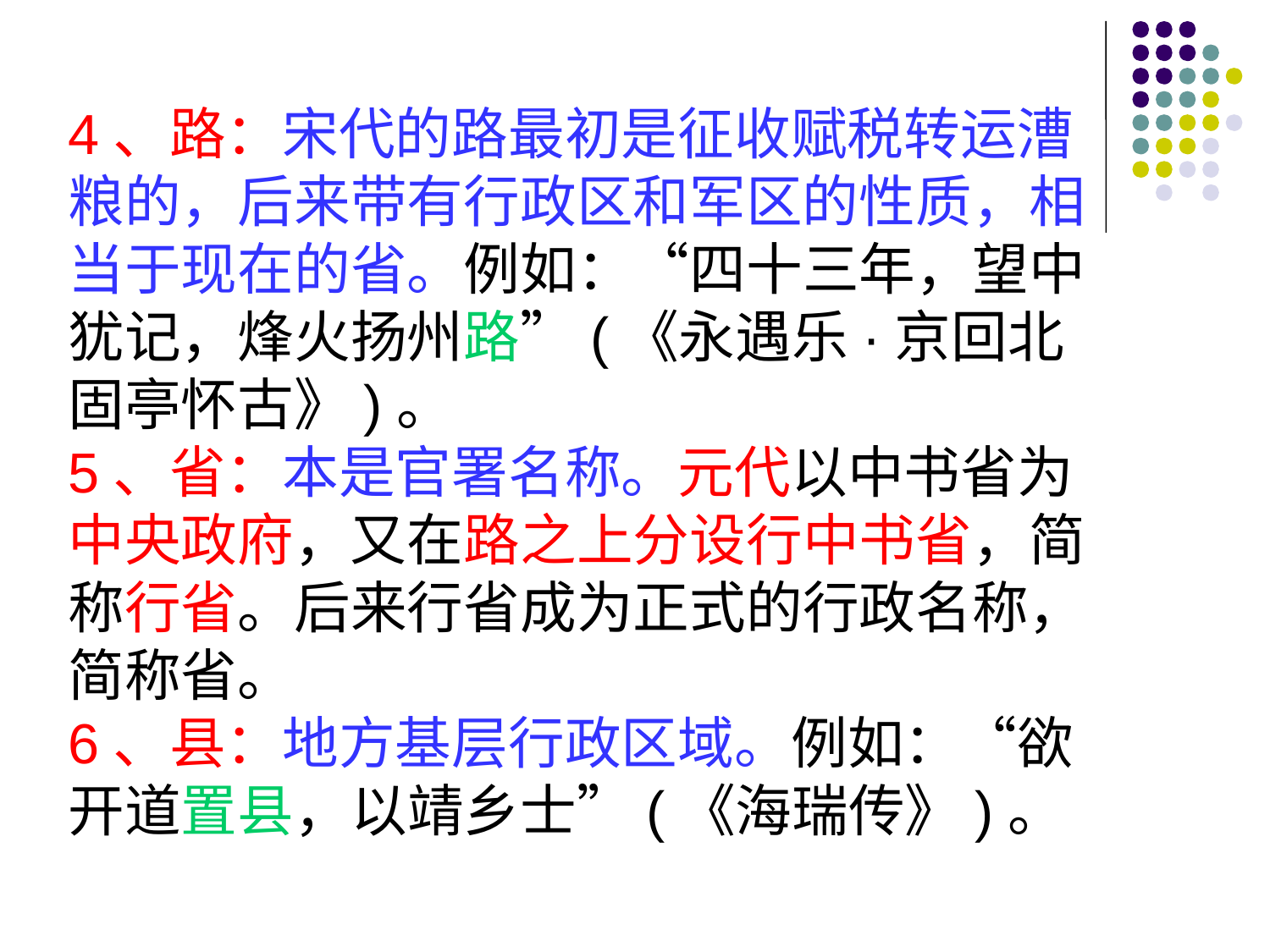

4、路：宋代的路最初是征收赋税转运漕粮的，后来带有行政区和军区的性质，相当于现在的省。例如：“四十三年，望中犹记，烽火扬州路”(《永遇乐·京回北固亭怀古》)。
5、省：本是官署名称。元代以中书省为中央政府，又在路之上分设行中书省，简称行省。后来行省成为正式的行政名称，简称省。
6、县：地方基层行政区域。例如：“欲开道置县，以靖乡士”(《海瑞传》)。